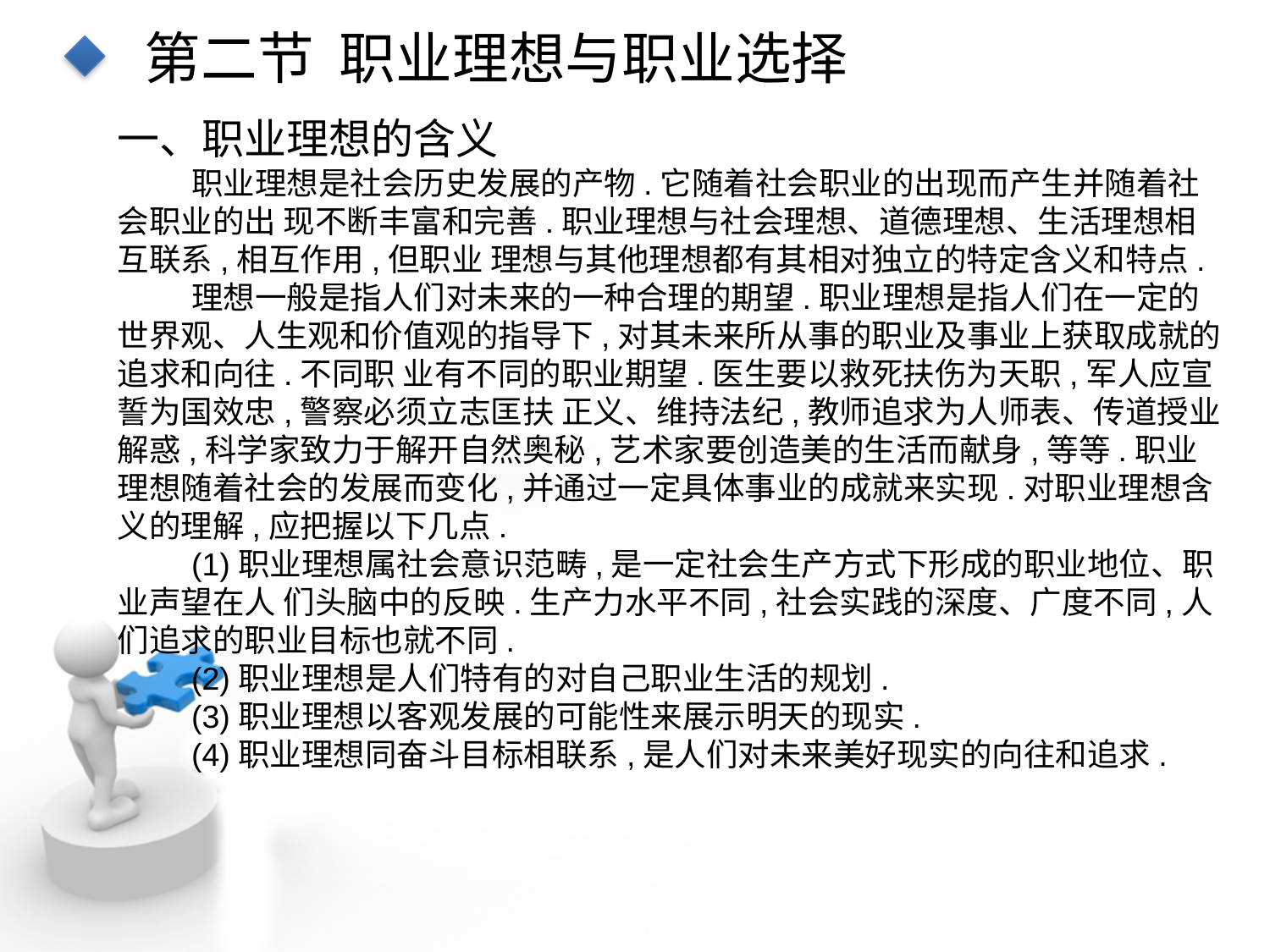

第二节  职业理想与职业选择

一、职业理想的含义
职业理想是社会历史发展的产物.它随着社会职业的出现而产生并随着社会职业的出 现不断丰富和完善.职业理想与社会理想、道德理想、生活理想相互联系,相互作用,但职业 理想与其他理想都有其相对独立的特定含义和特点.
理想一般是指人们对未来的一种合理的期望.职业理想是指人们在一定的世界观、人生观和价值观的指导下,对其未来所从事的职业及事业上获取成就的追求和向往.不同职 业有不同的职业期望.医生要以救死扶伤为天职,军人应宣誓为国效忠,警察必须立志匡扶 正义、维持法纪,教师追求为人师表、传道授业解惑,科学家致力于解开自然奥秘,艺术家要创造美的生活而献身,等等.职业理想随着社会的发展而变化,并通过一定具体事业的成就来实现.对职业理想含义的理解,应把握以下几点.
(1)职业理想属社会意识范畴,是一定社会生产方式下形成的职业地位、职业声望在人 们头脑中的反映.生产力水平不同,社会实践的深度、广度不同,人们追求的职业目标也就不同.
(2)职业理想是人们特有的对自己职业生活的规划.
(3)职业理想以客观发展的可能性来展示明天的现实.
(4)职业理想同奋斗目标相联系,是人们对未来美好现实的向往和追求.

点击添加文本
点击添加文本
点击添加文本
点击添加文本